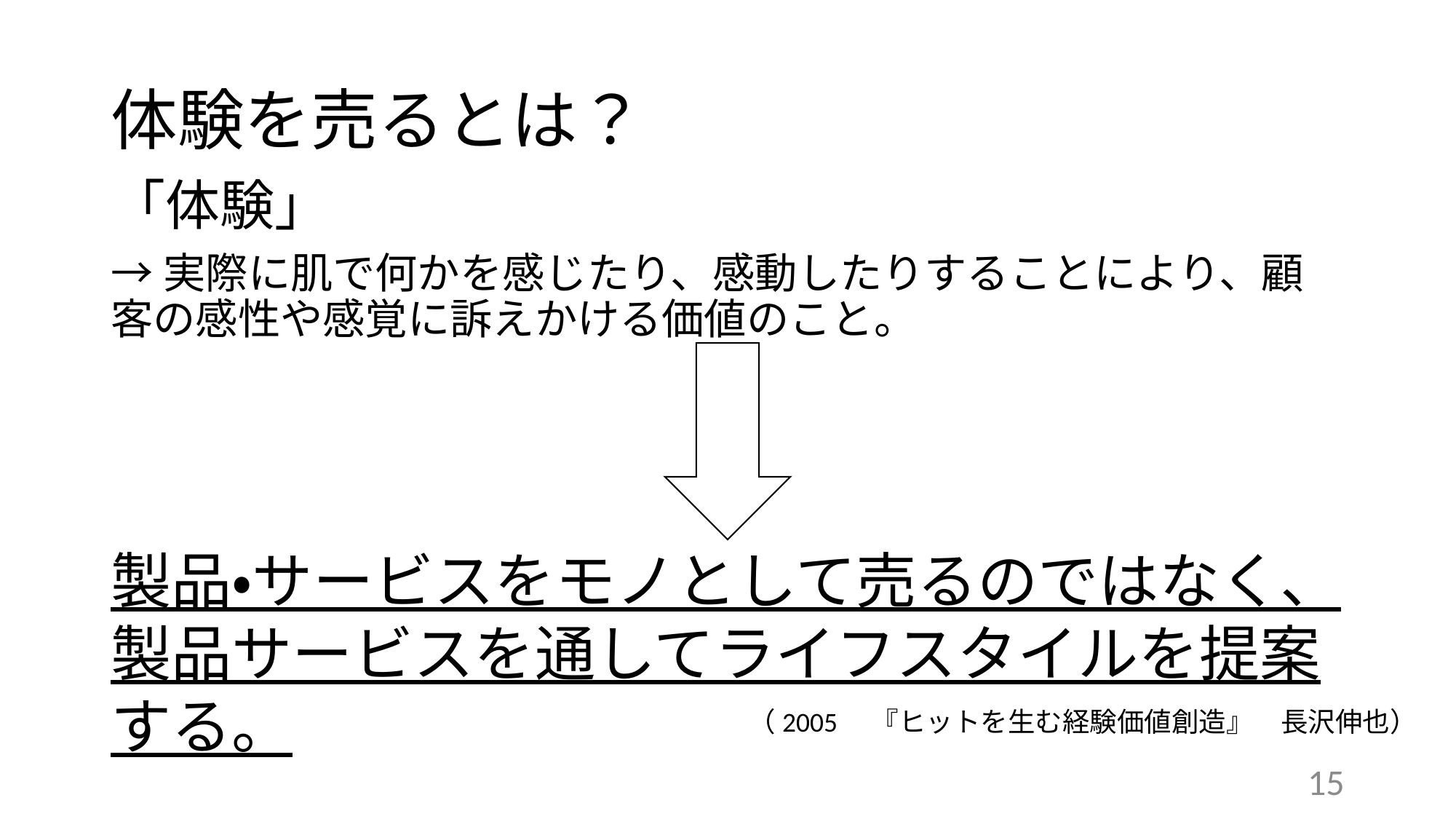

# 体験を売るとは？
「体験」
→実際に肌で何かを感じたり、感動したりすることにより、顧客の感性や感覚に訴えかける価値のこと。

製品・サービスをモノとして売るのではなく、製品サービスを通してライフスタイルを提案する。
（2005　『ヒットを生む経験価値創造』　長沢伸也）
15